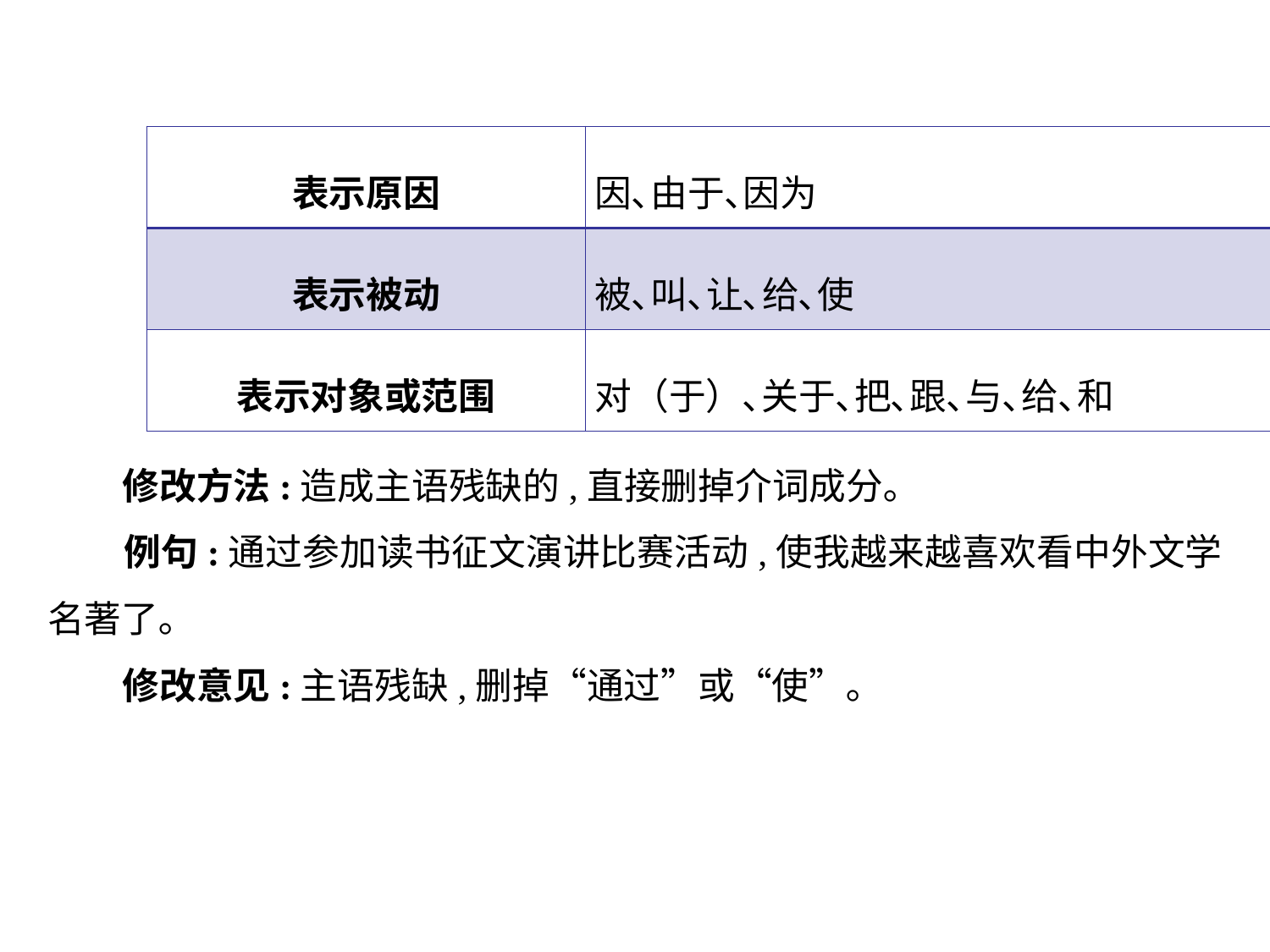

| 表示原因 | 因､由于､因为 |
| --- | --- |
| 表示被动 | 被､叫､让､给､使 |
| 表示对象或范围 | 对（于）､关于､把､跟､与､给､和 |
        修改方法:造成主语残缺的,直接删掉介词成分｡
        例句:通过参加读书征文演讲比赛活动,使我越来越喜欢看中外文学名著了｡
        修改意见:主语残缺,删掉“通过”或“使”｡